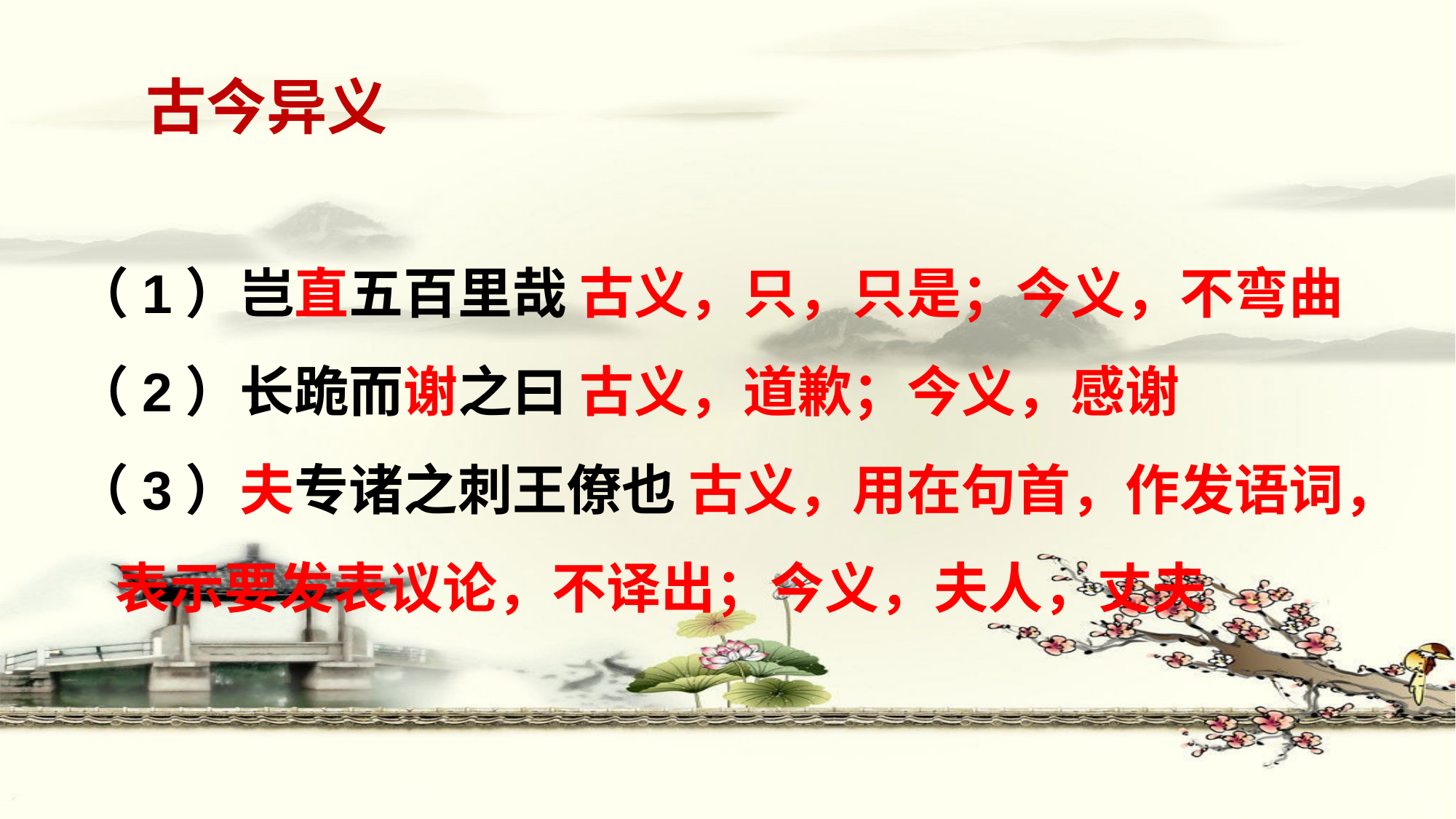

古今异义
（1）岂直五百里哉 古义，只，只是；今义，不弯曲
（2）长跪而谢之曰 古义，道歉；今义，感谢
（3）夫专诸之刺王僚也 古义，用在句首，作发语词，表示要发表议论，不译出；今义，夫人，丈夫